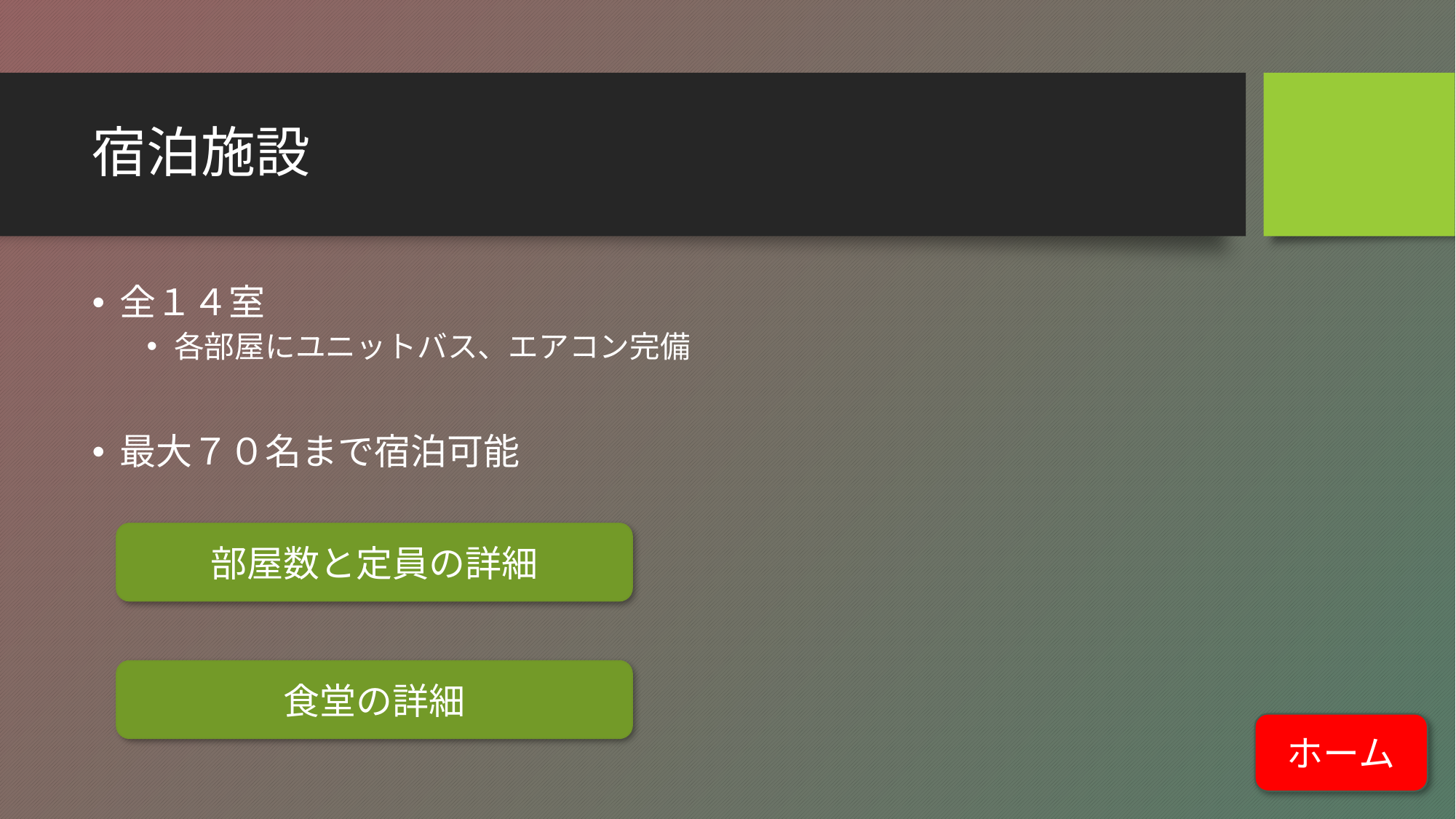

# 宿泊施設
全１４室
各部屋にユニットバス、エアコン完備

最大７０名まで宿泊可能

部屋数と定員の詳細
食堂の詳細